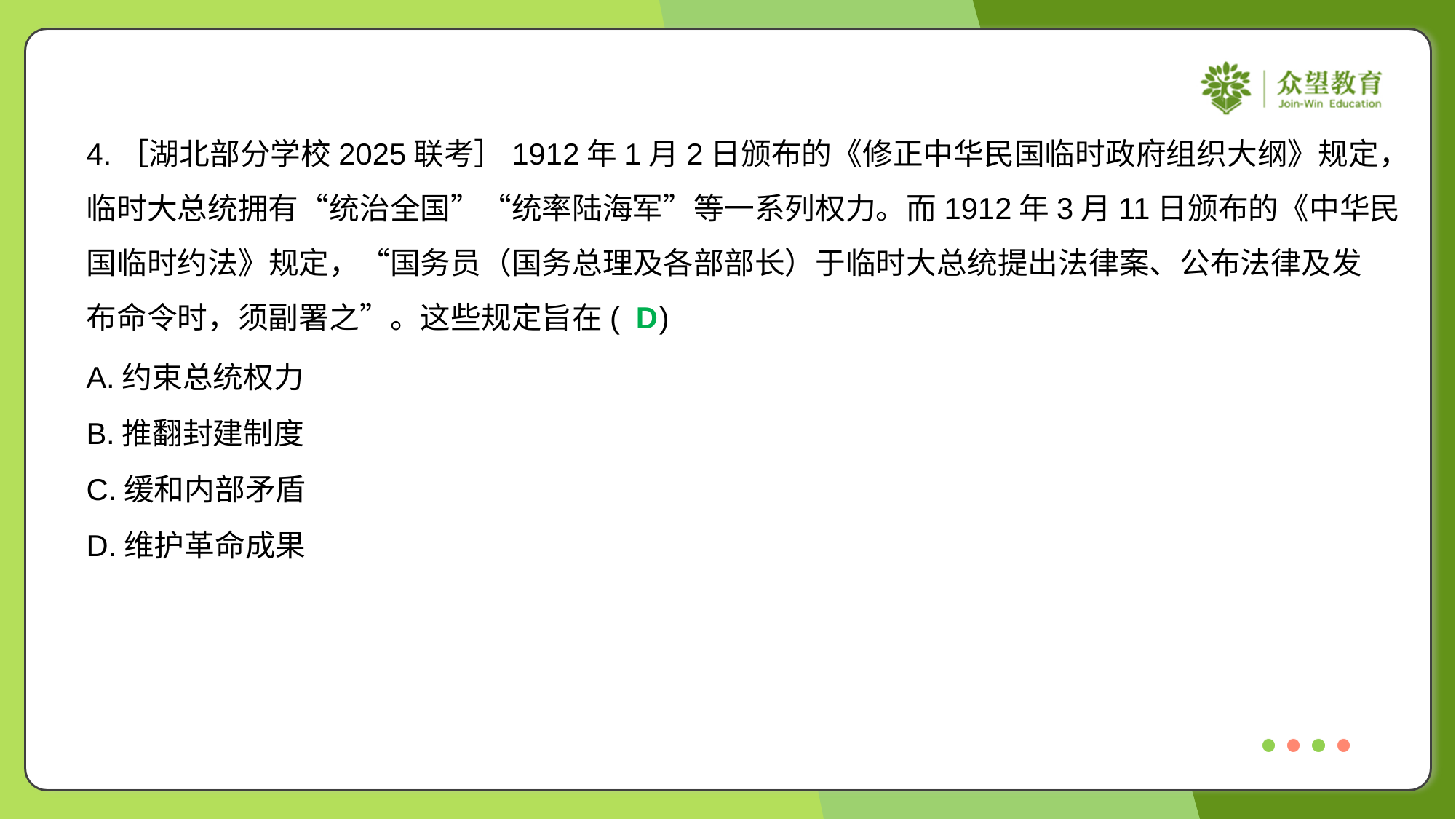

4.［湖北部分学校2025联考］1912年1月2日颁布的《修正中华民国临时政府组织大纲》规定，
临时大总统拥有“统治全国”“统率陆海军”等一系列权力。而1912年3月11日颁布的《中华民
国临时约法》规定，“国务员（国务总理及各部部长）于临时大总统提出法律案、公布法律及发
布命令时，须副署之”。这些规定旨在(     )
D
A.约束总统权力
B.推翻封建制度
C.缓和内部矛盾
D.维护革命成果